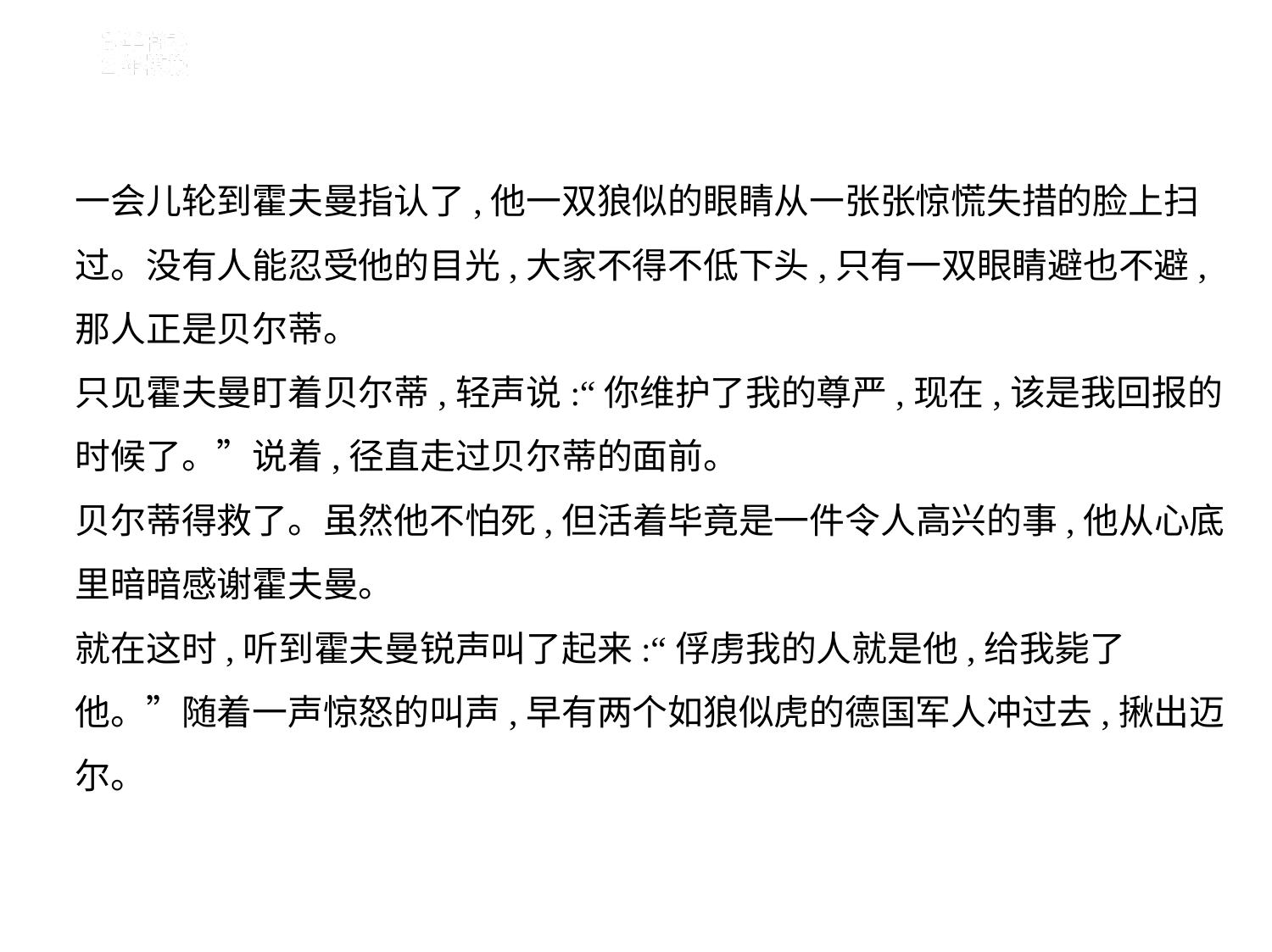

一会儿轮到霍夫曼指认了,他一双狼似的眼睛从一张张惊慌失措的脸上扫
过。没有人能忍受他的目光,大家不得不低下头,只有一双眼睛避也不避,
那人正是贝尔蒂。
只见霍夫曼盯着贝尔蒂,轻声说:“你维护了我的尊严,现在,该是我回报的
时候了。”说着,径直走过贝尔蒂的面前。
贝尔蒂得救了。虽然他不怕死,但活着毕竟是一件令人高兴的事,他从心底
里暗暗感谢霍夫曼。
就在这时,听到霍夫曼锐声叫了起来:“俘虏我的人就是他,给我毙了
他。”随着一声惊怒的叫声,早有两个如狼似虎的德国军人冲过去,揪出迈
尔。